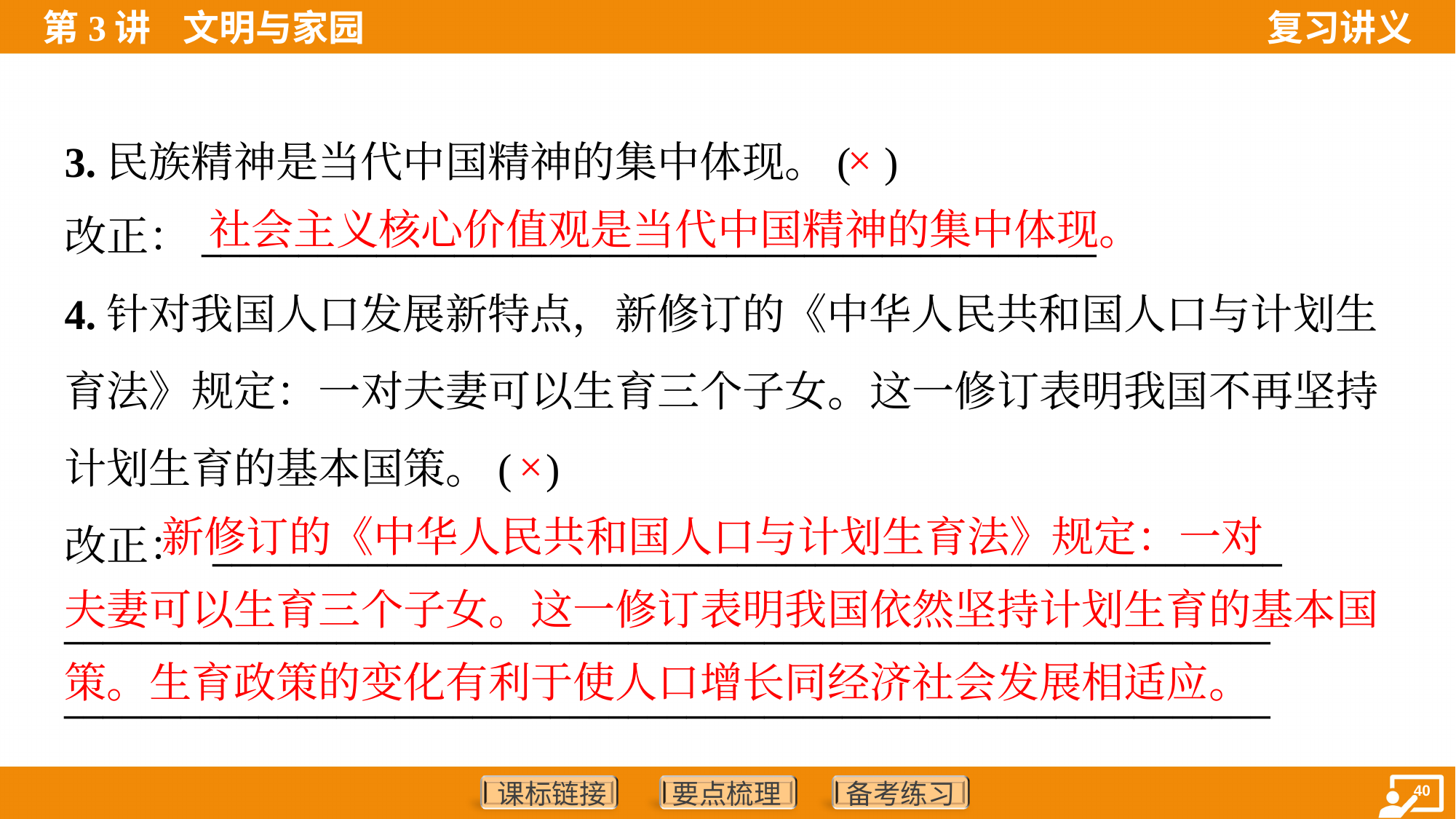

3.民族精神是当代中国精神的集中体现。(   )
改正：______________________________________________
×
社会主义核心价值观是当代中国精神的集中体现。
4.针对我国人口发展新特点，新修订的《中华人民共和国人口与计划生
育法》规定：一对夫妻可以生育三个子女。这一修订表明我国不再坚持
计划生育的基本国策。(   )
改正： _______________________________________________________
______________________________________________________________
______________________________________________________________
×
        新修订的《中华人民共和国人口与计划生育法》规定：一对
夫妻可以生育三个子女。这一修订表明我国依然坚持计划生育的基本国
策。生育政策的变化有利于使人口增长同经济社会发展相适应。